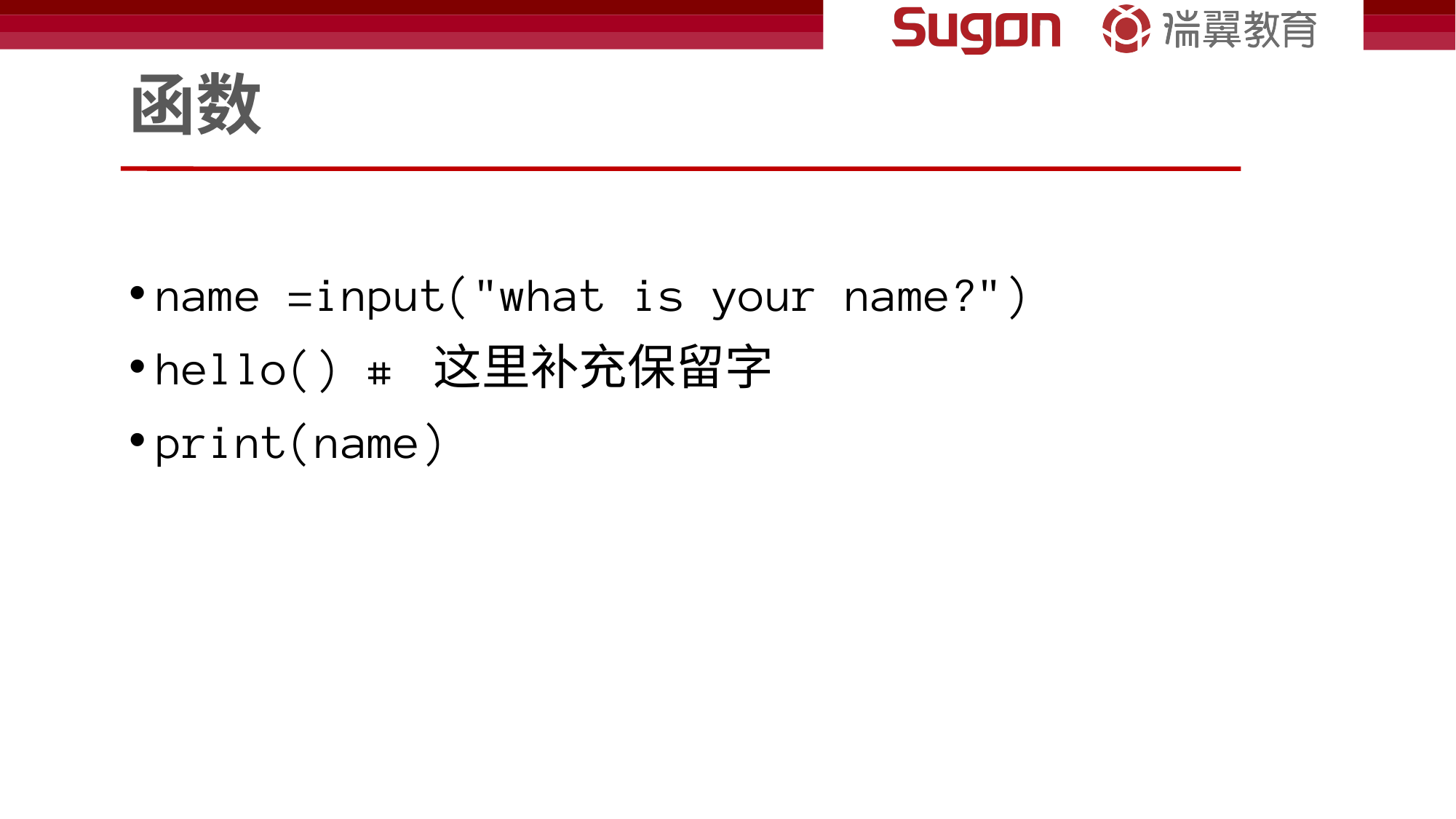

# 函数

name =input("what is your name?")
hello() # 这里补充保留字
print(name)